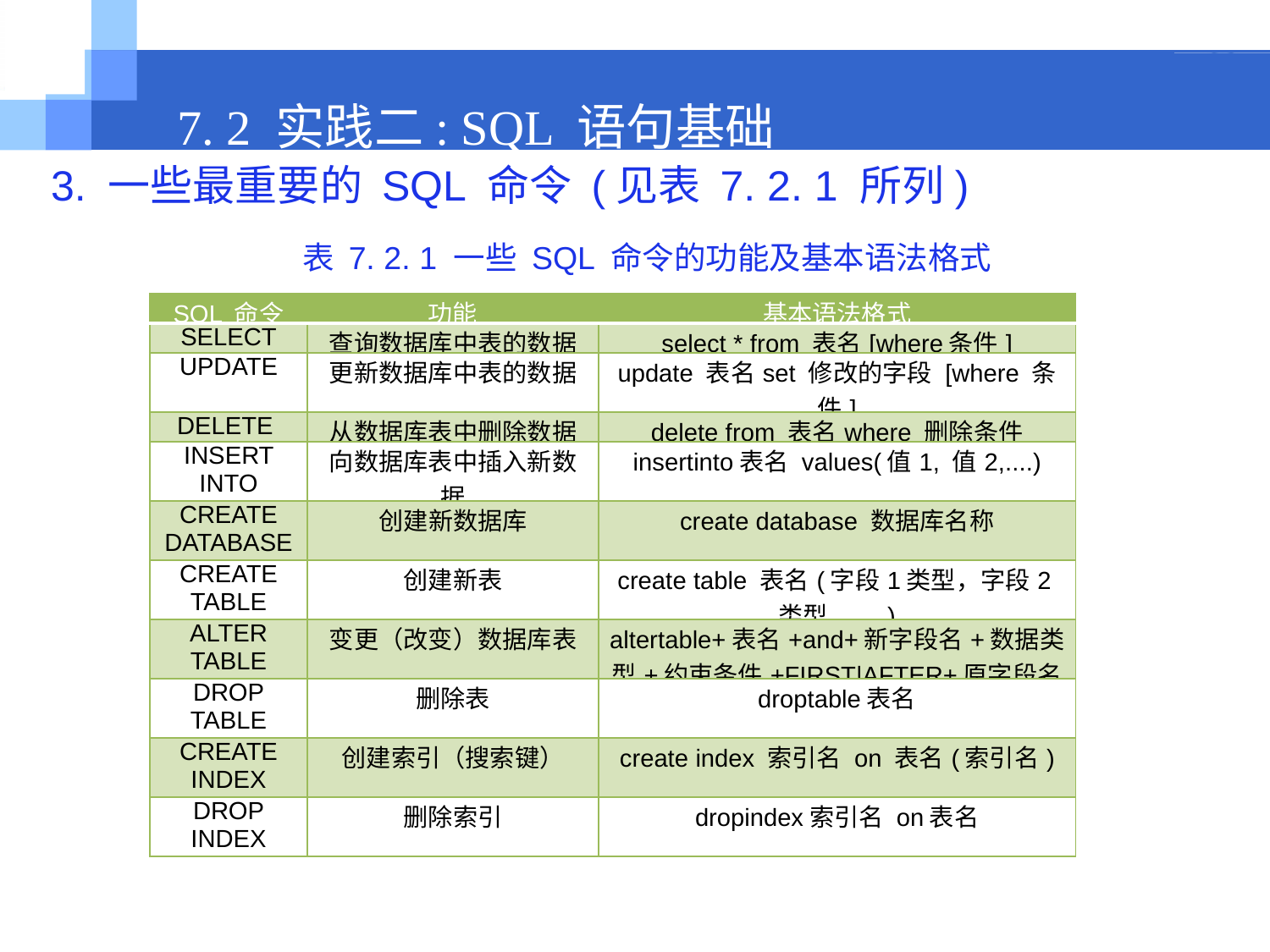

7. 2 实践二: SQL 语句基础
3. 一些最重要的 SQL 命令 (见表 7. 2. 1 所列)
表 7. 2. 1 一些 SQL 命令的功能及基本语法格式
| SQL 命令 | 功能 | 基本语法格式 |
| --- | --- | --- |
| SELECT | 查询数据库中表的数据 | select \* from 表名[where条件] |
| UPDATE | 更新数据库中表的数据 | update 表名set 修改的字段 [where 条件] |
| DELETE | 从数据库表中删除数据 | delete from 表名where 删除条件 |
| INSERT INTO | 向数据库表中插入新数据 | insertinto表名 values(值1, 值2,....) |
| CREATE DATABASE | 创建新数据库 | create database 数据库名称 |
| CREATE TABLE | 创建新表 | create table 表名(字段1类型，字段2类型，....) |
| ALTER TABLE | 变更（改变）数据库表 | altertable+表名+and+新字段名+数据类型+约束条件+FIRST|AFTER+原字段名 |
| DROP TABLE | 删除表 | droptable表名 |
| CREATE INDEX | 创建索引（搜索键） | create index 索引名 on 表名(索引名) |
| DROP INDEX | 删除索引 | dropindex索引名 on表名 |